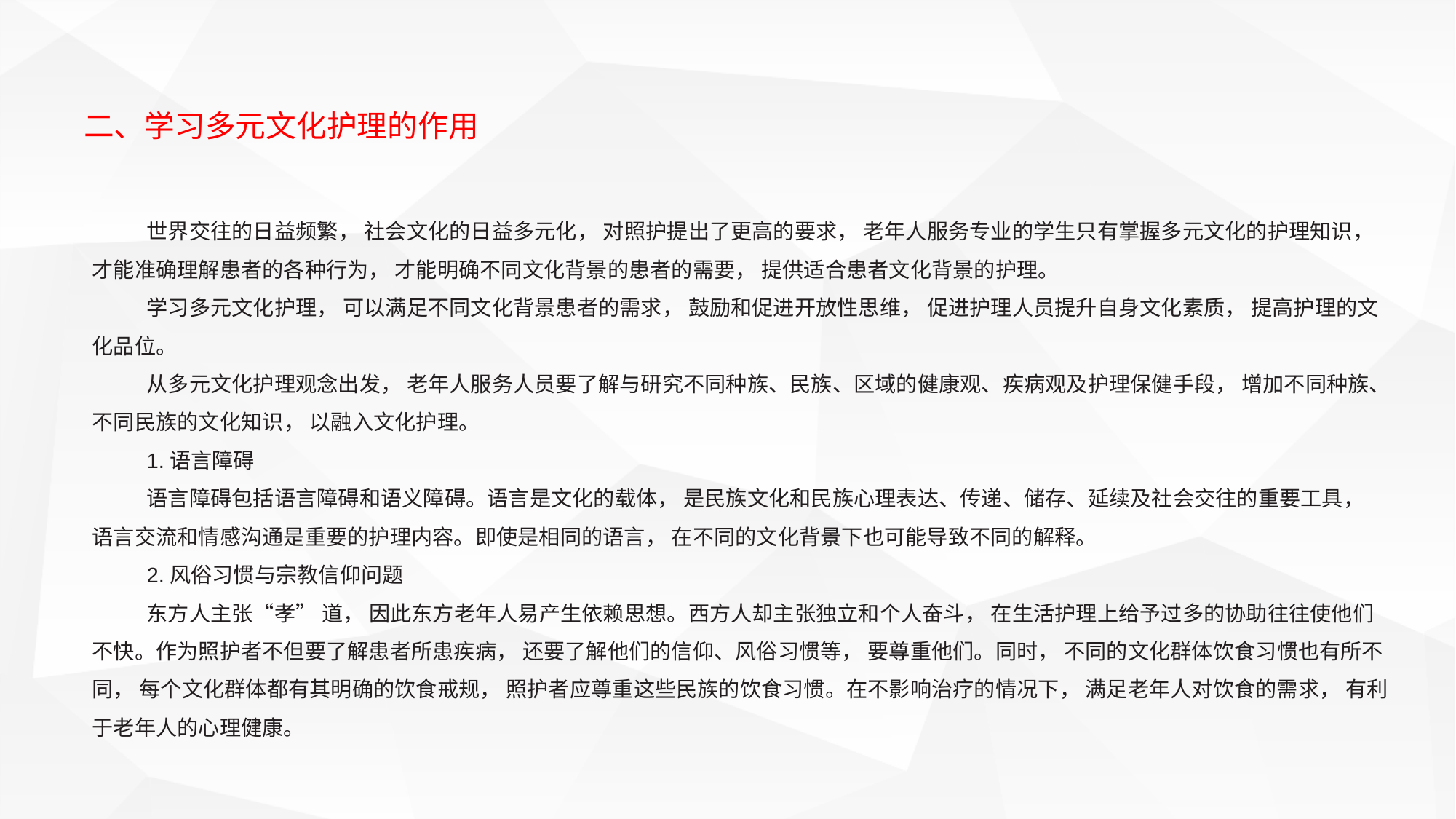

二、学习多元文化护理的作用
世界交往的日益频繁， 社会文化的日益多元化， 对照护提出了更高的要求， 老年人服务专业的学生只有掌握多元文化的护理知识， 才能准确理解患者的各种行为， 才能明确不同文化背景的患者的需要， 提供适合患者文化背景的护理。
学习多元文化护理， 可以满足不同文化背景患者的需求， 鼓励和促进开放性思维， 促进护理人员提升自身文化素质， 提高护理的文化品位。
从多元文化护理观念出发， 老年人服务人员要了解与研究不同种族、民族、区域的健康观、疾病观及护理保健手段， 增加不同种族、不同民族的文化知识， 以融入文化护理。
1.语言障碍
语言障碍包括语言障碍和语义障碍。语言是文化的载体， 是民族文化和民族心理表达、传递、储存、延续及社会交往的重要工具， 语言交流和情感沟通是重要的护理内容。即使是相同的语言， 在不同的文化背景下也可能导致不同的解释。
2.风俗习惯与宗教信仰问题
东方人主张“孝” 道， 因此东方老年人易产生依赖思想。西方人却主张独立和个人奋斗， 在生活护理上给予过多的协助往往使他们不快。作为照护者不但要了解患者所患疾病， 还要了解他们的信仰、风俗习惯等， 要尊重他们。同时， 不同的文化群体饮食习惯也有所不同， 每个文化群体都有其明确的饮食戒规， 照护者应尊重这些民族的饮食习惯。在不影响治疗的情况下， 满足老年人对饮食的需求， 有利于老年人的心理健康。